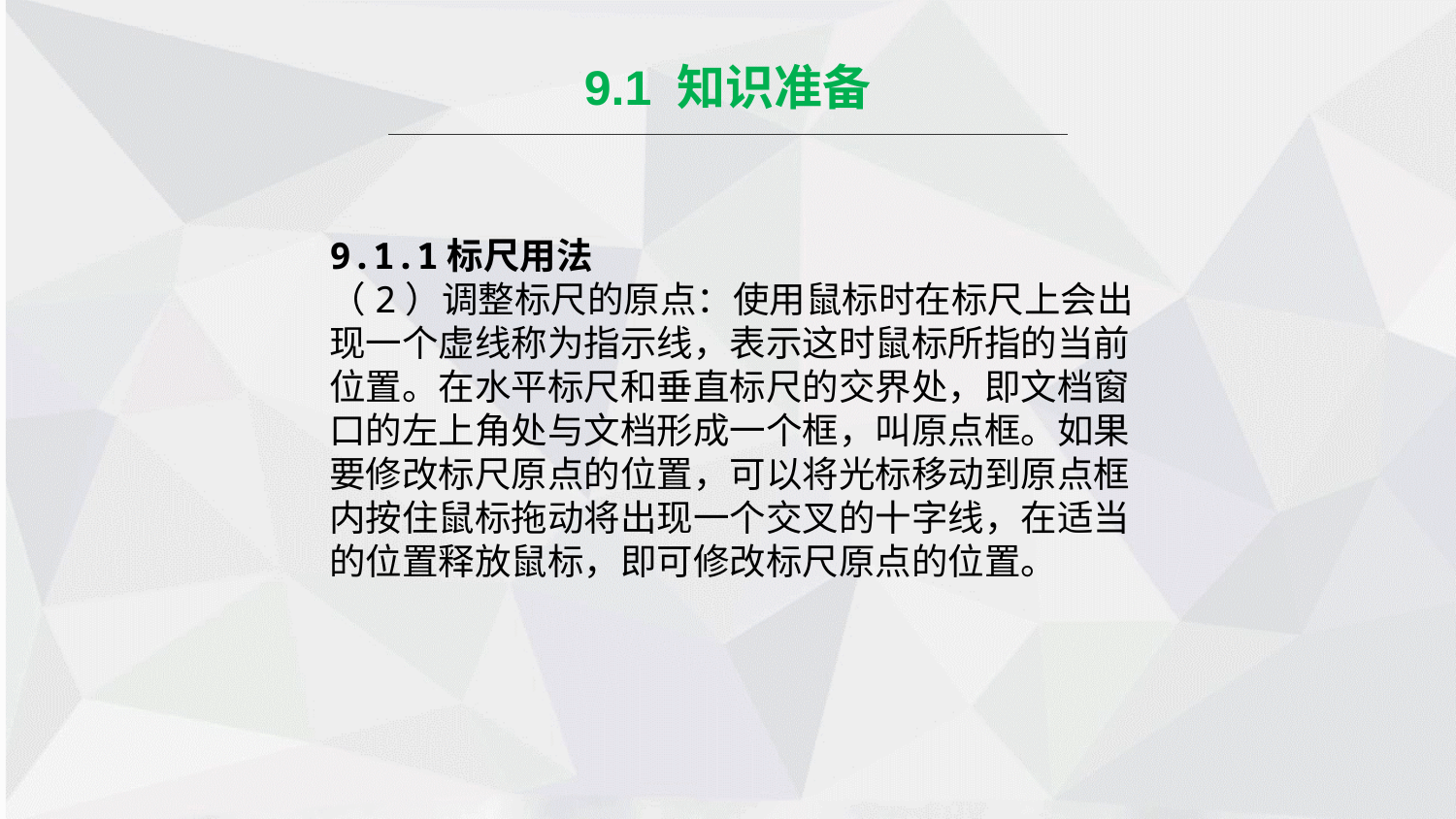

9.1 知识准备
9.1.1标尺用法
（2）调整标尺的原点：使用鼠标时在标尺上会出现一个虚线称为指示线，表示这时鼠标所指的当前位置。在水平标尺和垂直标尺的交界处，即文档窗口的左上角处与文档形成一个框，叫原点框。如果要修改标尺原点的位置，可以将光标移动到原点框内按住鼠标拖动将出现一个交叉的十字线，在适当的位置释放鼠标，即可修改标尺原点的位置。